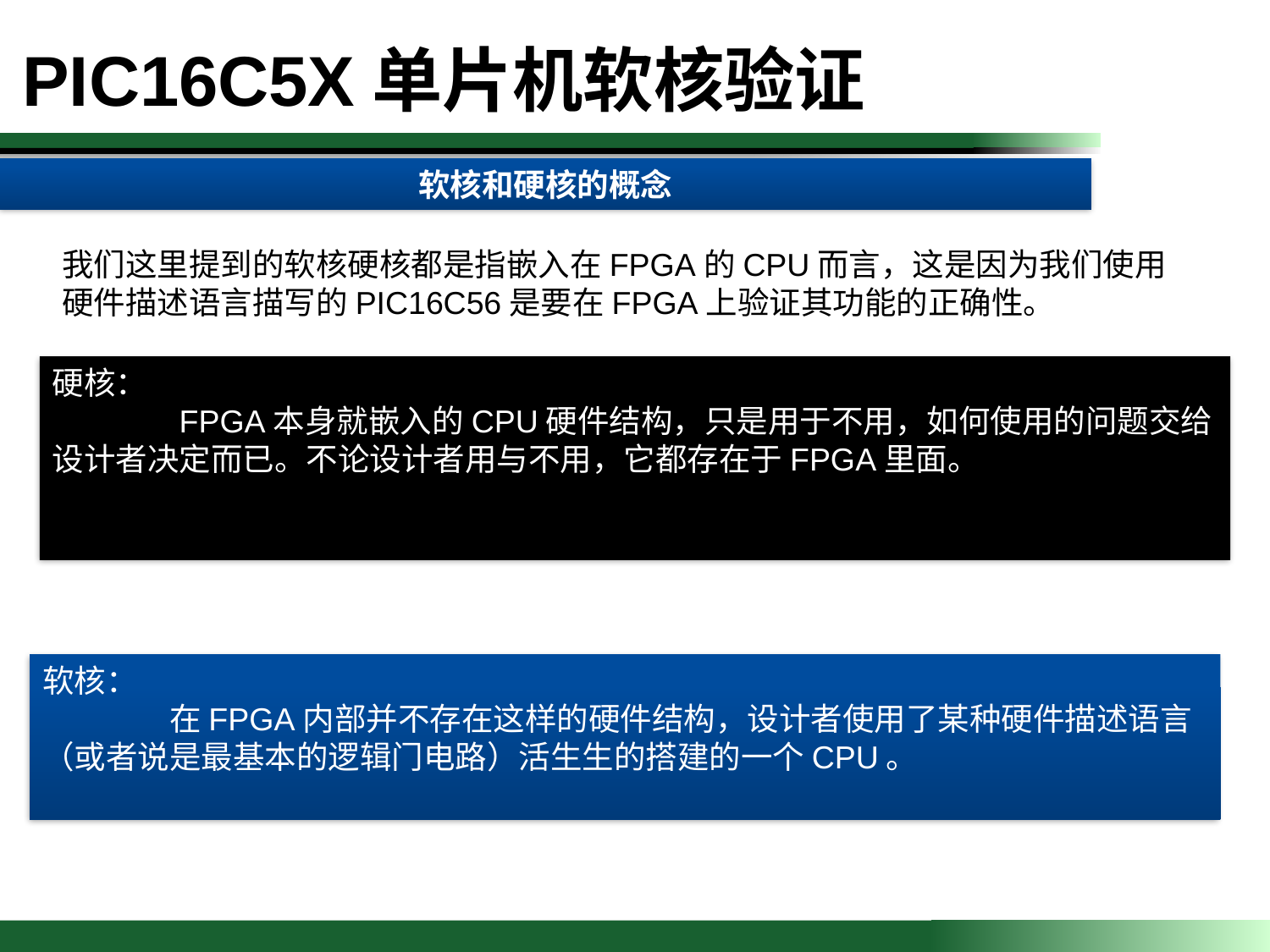

PIC16C5X单片机软核验证
软核和硬核的概念
我们这里提到的软核硬核都是指嵌入在FPGA的CPU而言，这是因为我们使用硬件描述语言描写的PIC16C56是要在FPGA上验证其功能的正确性。
硬核：
	FPGA本身就嵌入的CPU硬件结构，只是用于不用，如何使用的问题交给设计者决定而已。不论设计者用与不用，它都存在于FPGA里面。

软核：
	在FPGA内部并不存在这样的硬件结构，设计者使用了某种硬件描述语言（或者说是最基本的逻辑门电路）活生生的搭建的一个CPU。